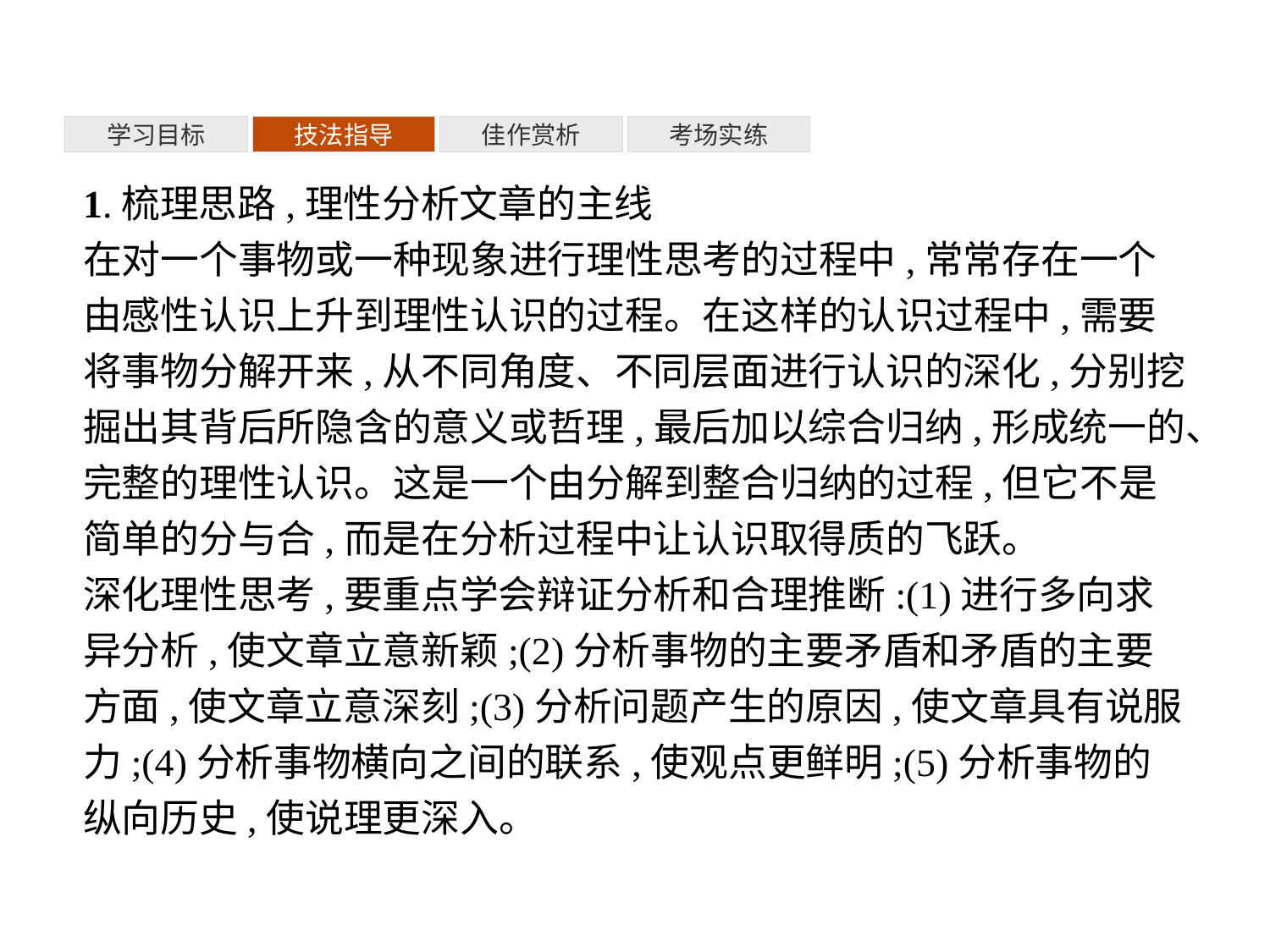

考场实练
学习目标
技法指导
佳作赏析
1.梳理思路,理性分析文章的主线
在对一个事物或一种现象进行理性思考的过程中,常常存在一个由感性认识上升到理性认识的过程。在这样的认识过程中,需要将事物分解开来,从不同角度、不同层面进行认识的深化,分别挖掘出其背后所隐含的意义或哲理,最后加以综合归纳,形成统一的、完整的理性认识。这是一个由分解到整合归纳的过程,但它不是简单的分与合,而是在分析过程中让认识取得质的飞跃。
深化理性思考,要重点学会辩证分析和合理推断:(1)进行多向求异分析,使文章立意新颖;(2)分析事物的主要矛盾和矛盾的主要方面,使文章立意深刻;(3)分析问题产生的原因,使文章具有说服力;(4)分析事物横向之间的联系,使观点更鲜明;(5)分析事物的纵向历史,使说理更深入。